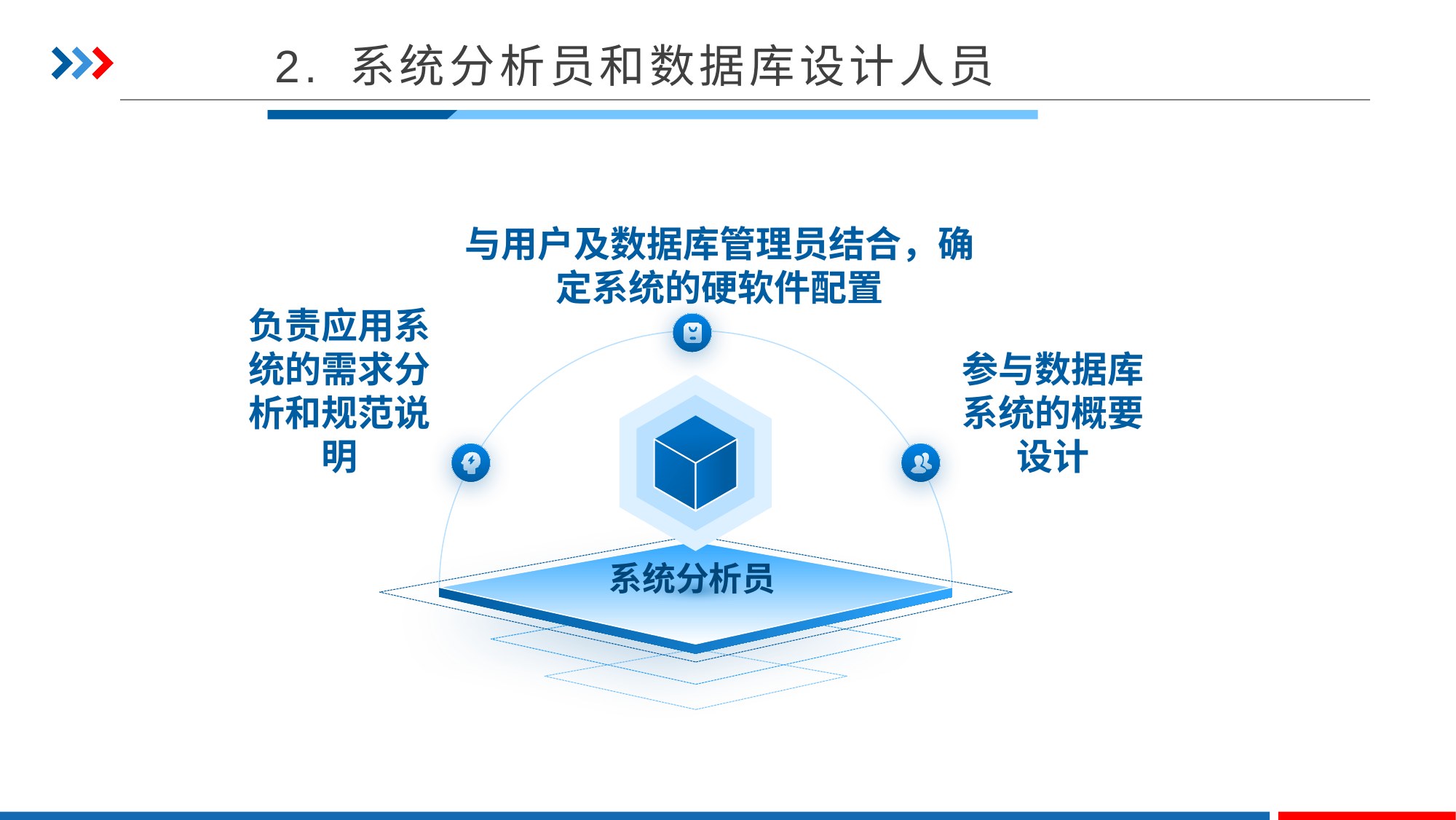

2. 系统分析员和数据库设计人员

与用户及数据库管理员结合，确定系统的硬软件配置

负责应用系统的需求分析和规范说明
参与数据库系统的概要设计

系统分析员